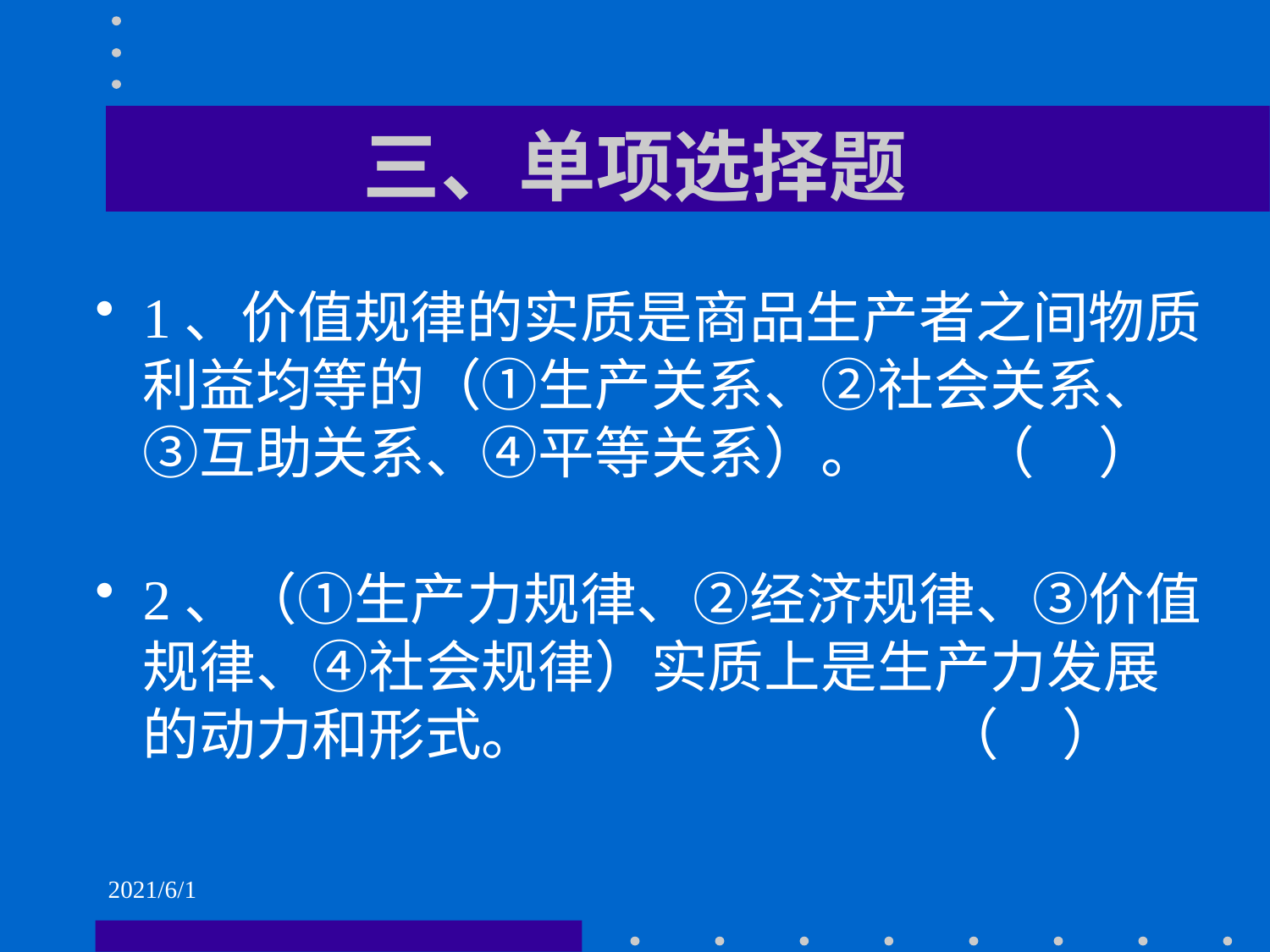

# 三、单项选择题
1、价值规律的实质是商品生产者之间物质利益均等的（①生产关系、②社会关系、③互助关系、④平等关系）。        （     ）
2、（①生产力规律、②经济规律、③价值规律、④社会规律）实质上是生产力发展的动力和形式。                                （     ）
2021/6/1